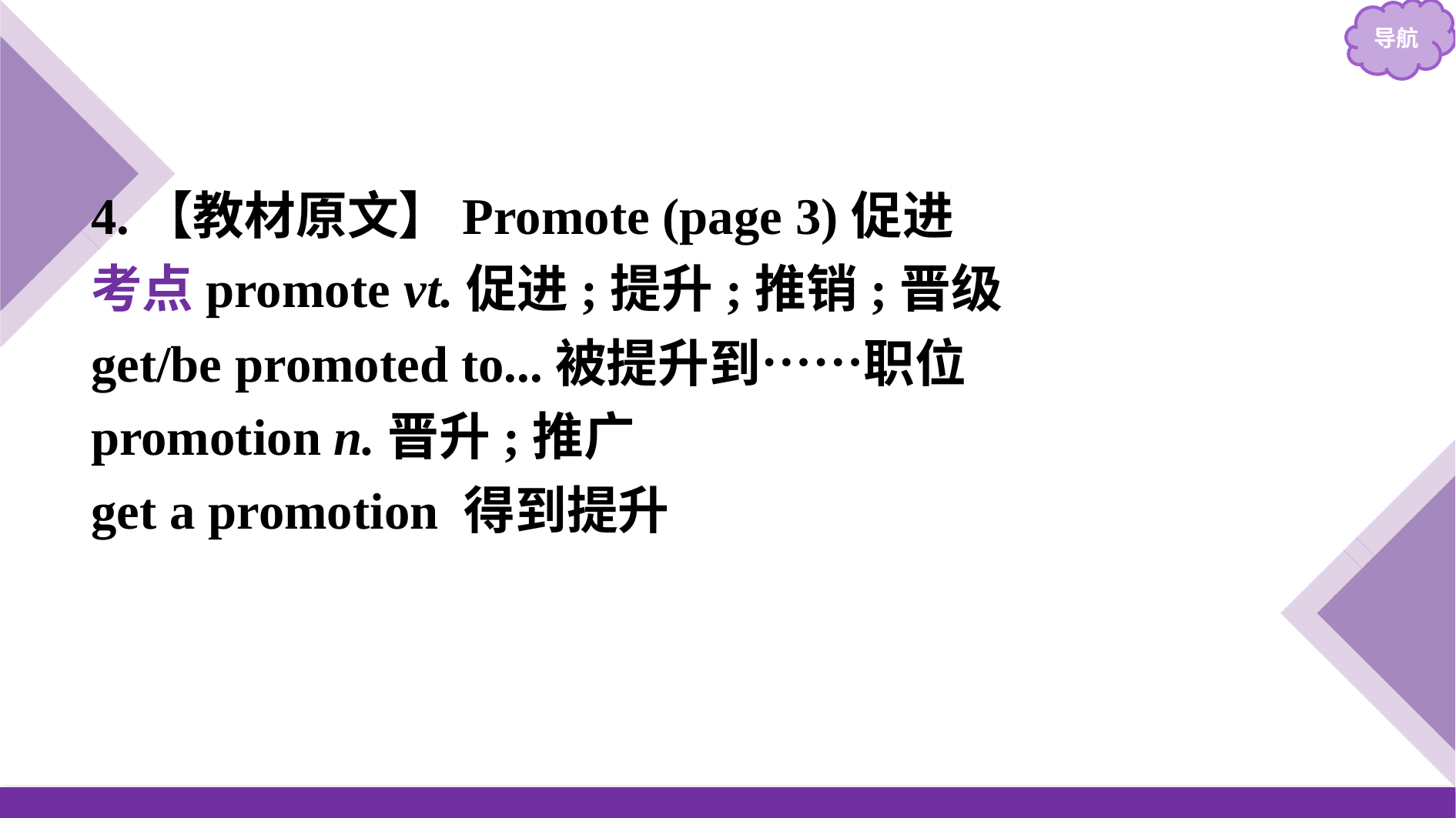

4.【教材原文】Promote (page 3)促进
考点promote vt.促进;提升;推销;晋级
get/be promoted to...被提升到……职位
promotion n.晋升;推广
get a promotion 得到提升